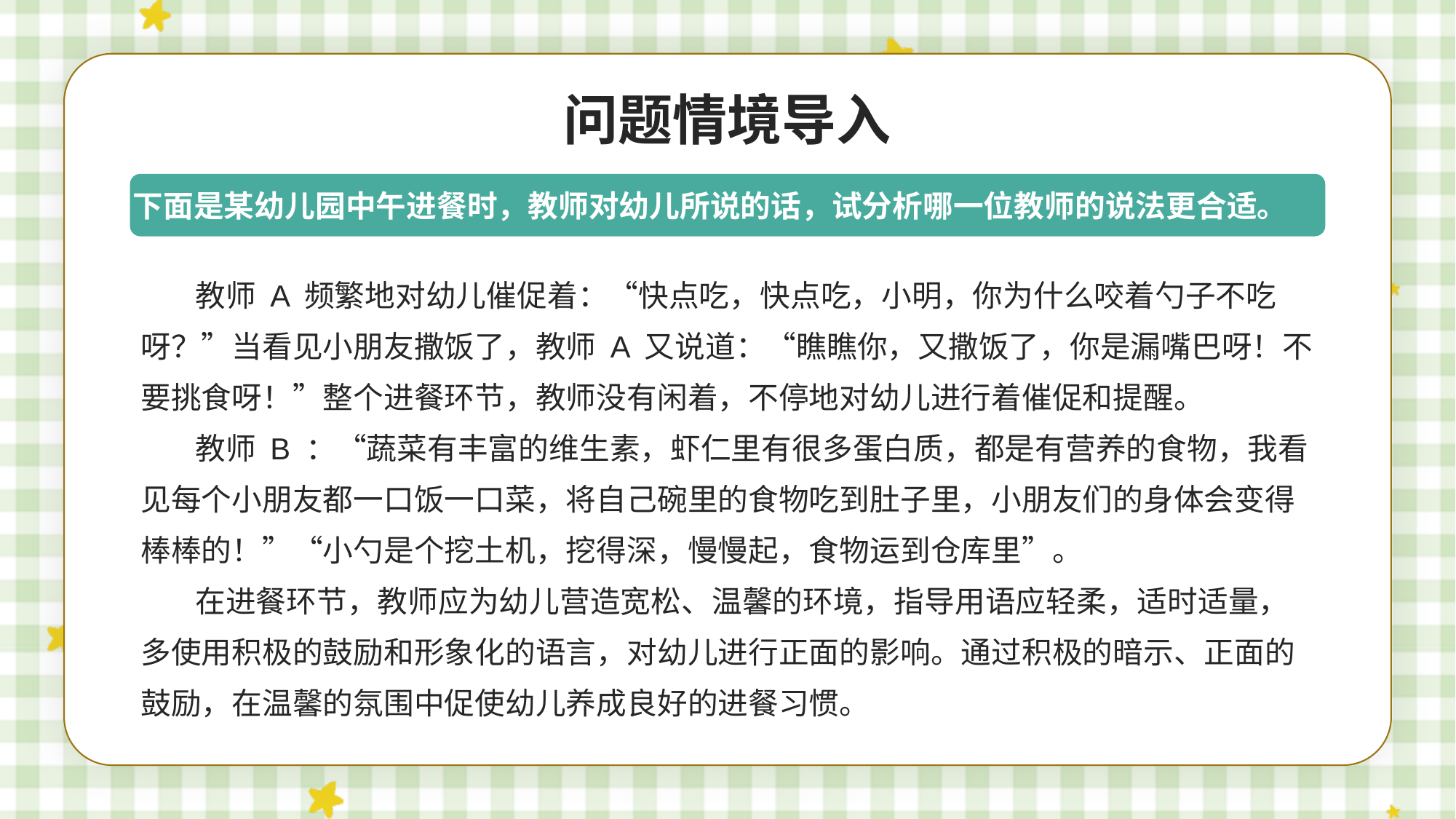

问题情境导入
下面是某幼儿园中午进餐时，教师对幼儿所说的话，试分析哪一位教师的说法更合适。
教师 A 频繁地对幼儿催促着：“快点吃，快点吃，小明，你为什么咬着勺子不吃呀？”当看见小朋友撒饭了，教师 A 又说道：“瞧瞧你，又撒饭了，你是漏嘴巴呀！不要挑食呀！”整个进餐环节，教师没有闲着，不停地对幼儿进行着催促和提醒。
教师 B ：“蔬菜有丰富的维生素，虾仁里有很多蛋白质，都是有营养的食物，我看见每个小朋友都一口饭一口菜，将自己碗里的食物吃到肚子里，小朋友们的身体会变得棒棒的！”“小勺是个挖土机，挖得深，慢慢起，食物运到仓库里”。
在进餐环节，教师应为幼儿营造宽松、温馨的环境，指导用语应轻柔，适时适量，多使用积极的鼓励和形象化的语言，对幼儿进行正面的影响。通过积极的暗示、正面的鼓励，在温馨的氛围中促使幼儿养成良好的进餐习惯。